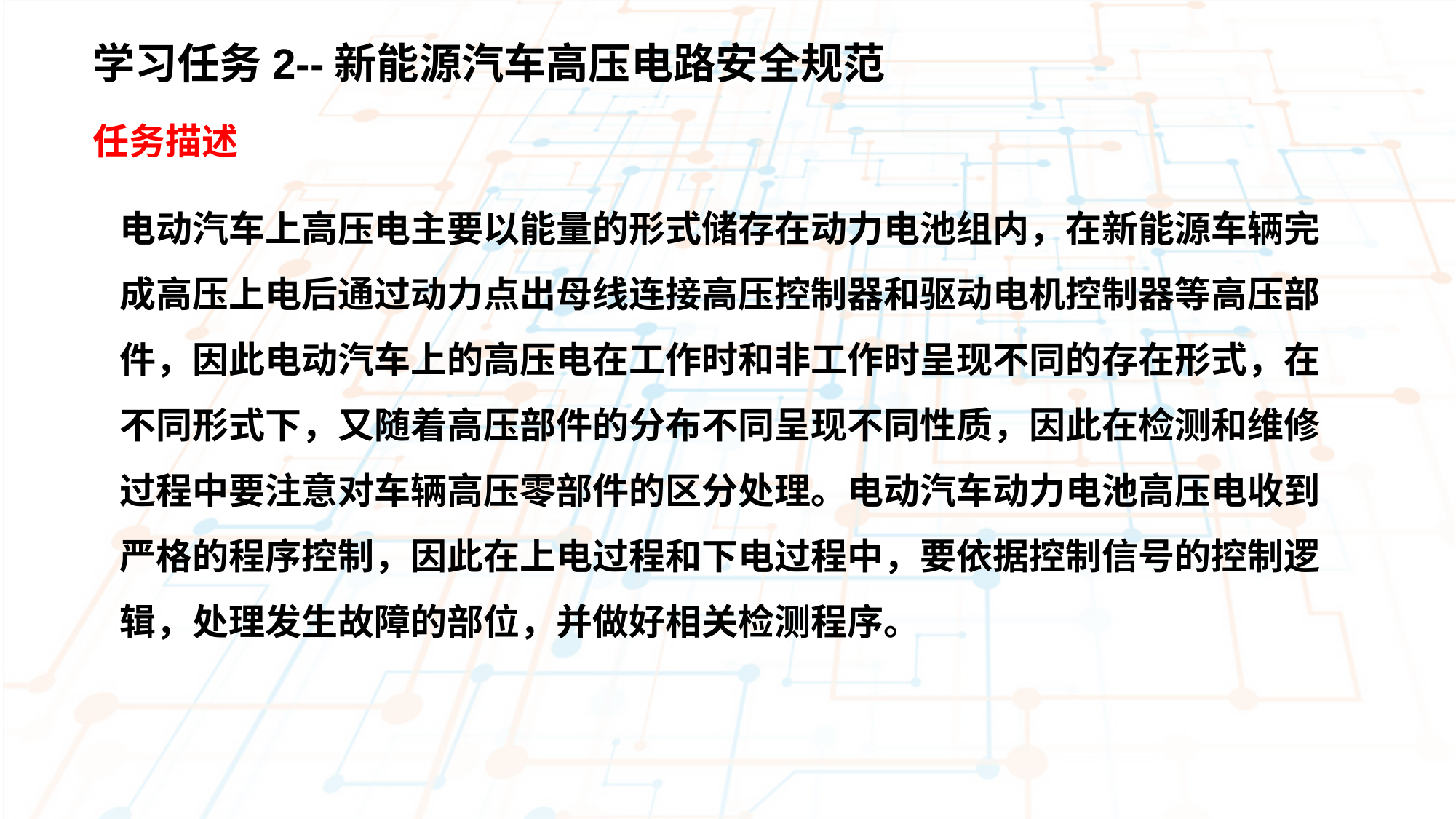

学习任务2--新能源汽车高压电路安全规范
任务描述

电动汽车上高压电主要以能量的形式储存在动力电池组内，在新能源车辆完成高压上电后通过动力点出母线连接高压控制器和驱动电机控制器等高压部件，因此电动汽车上的高压电在工作时和非工作时呈现不同的存在形式，在不同形式下，又随着高压部件的分布不同呈现不同性质，因此在检测和维修过程中要注意对车辆高压零部件的区分处理。电动汽车动力电池高压电收到严格的程序控制，因此在上电过程和下电过程中，要依据控制信号的控制逻辑，处理发生故障的部位，并做好相关检测程序。